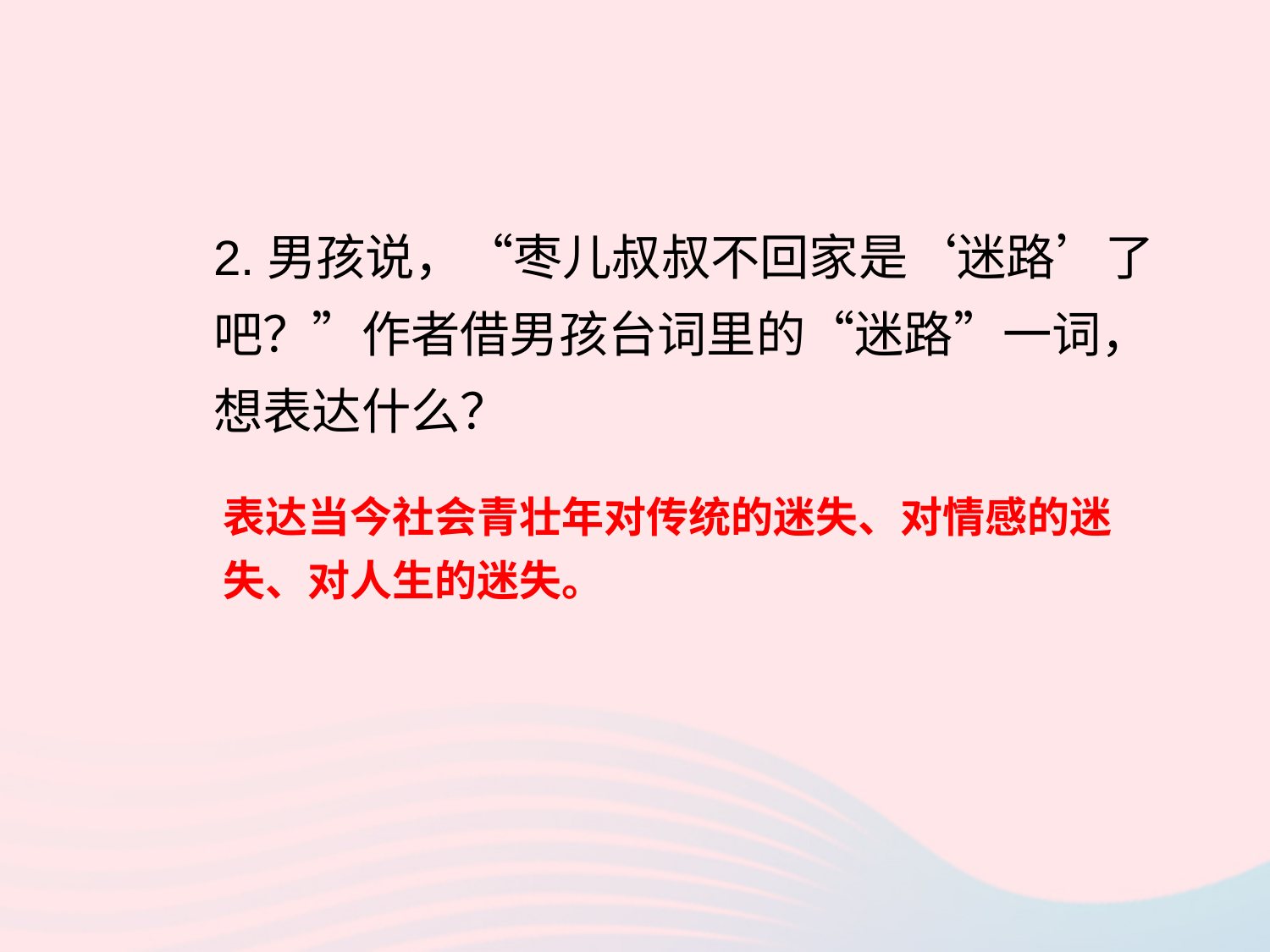

2.男孩说，“枣儿叔叔不回家是‘迷路’了吧？”作者借男孩台词里的“迷路”一词，想表达什么？
表达当今社会青壮年对传统的迷失、对情感的迷失、对人生的迷失。